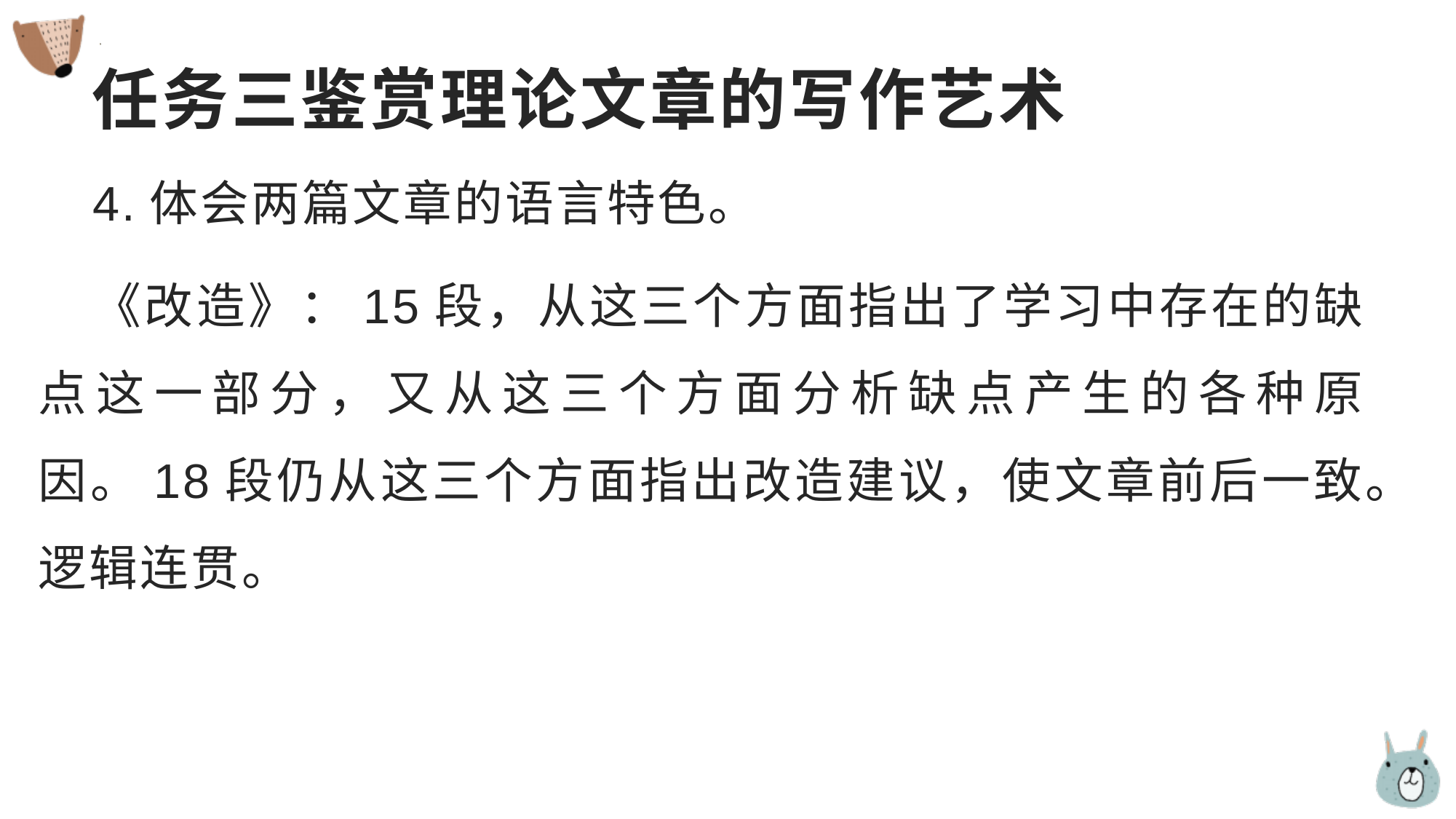

# 任务三鉴赏理论文章的写作艺术
4.体会两篇文章的语言特色。
《改造》：15段，从这三个方面指出了学习中存在的缺点这一部分，又从这三个方面分析缺点产生的各种原因。18段仍从这三个方面指出改造建议，使文章前后一致。逻辑连贯。